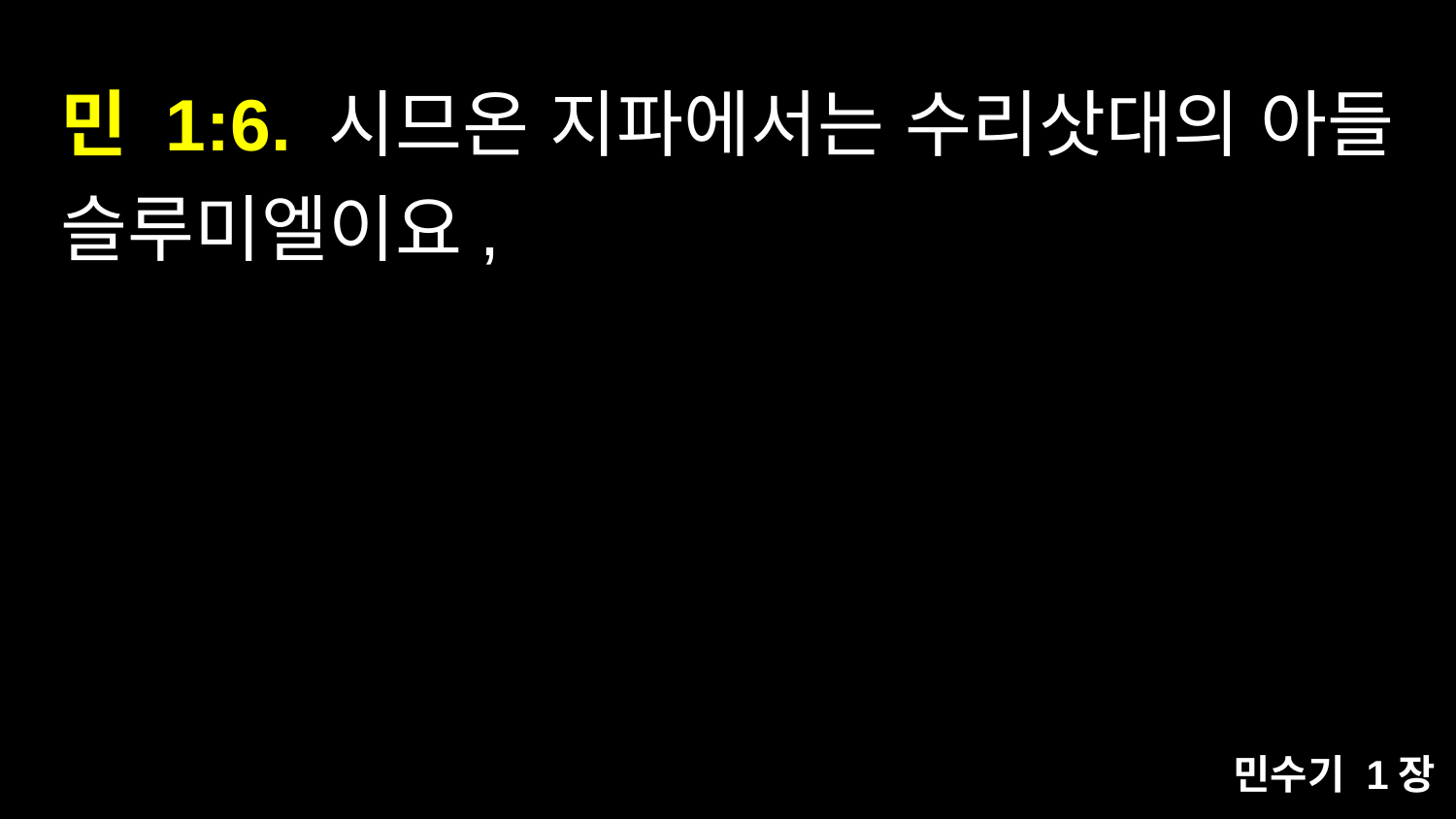

# 민 1:6. 시므온 지파에서는 수리삿대의 아들 슬루미엘이요,
민수기 1장